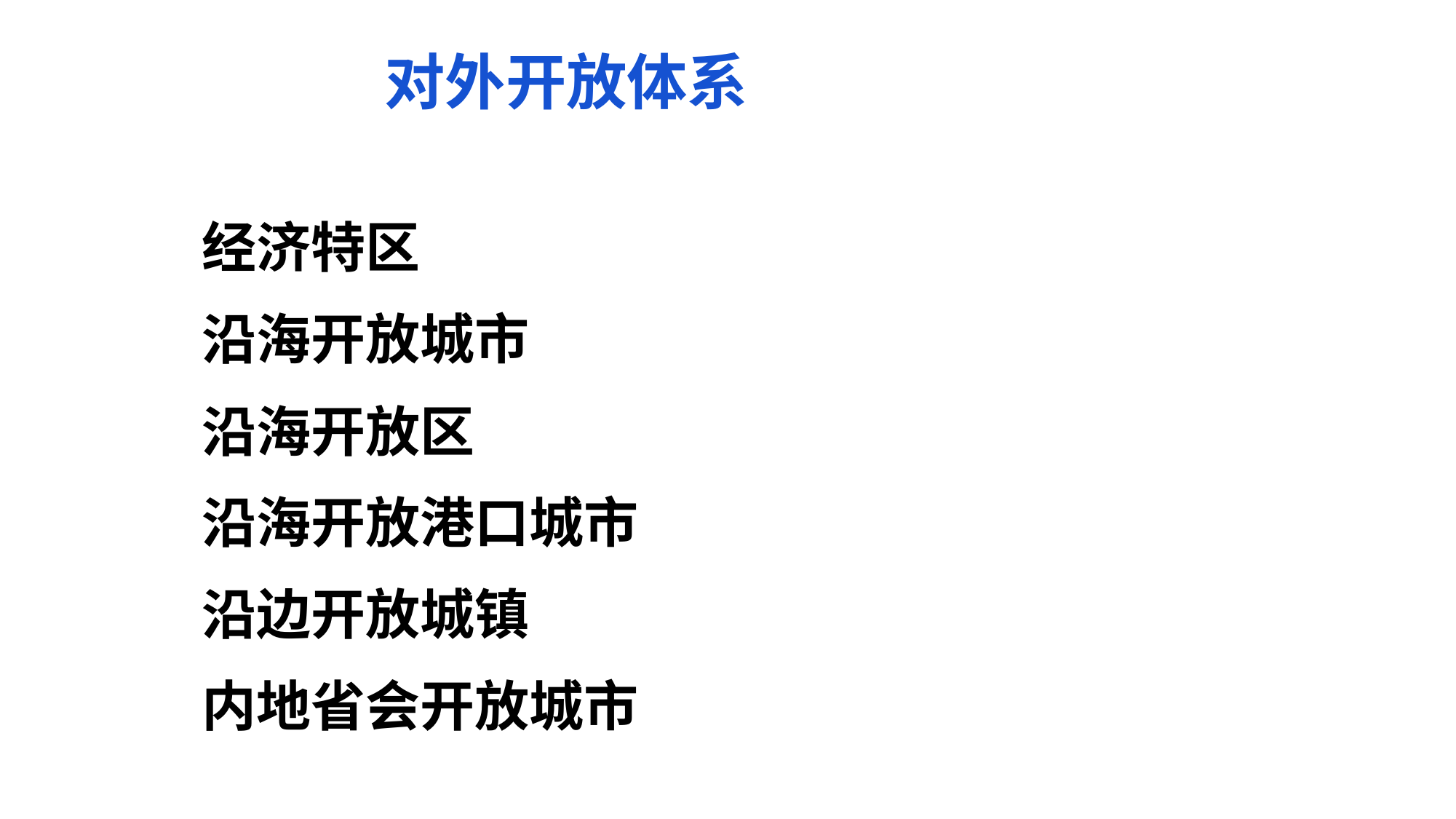

对外开放体系
经济特区
沿海开放城市
沿海开放区
沿海开放港口城市
沿边开放城镇
内地省会开放城市